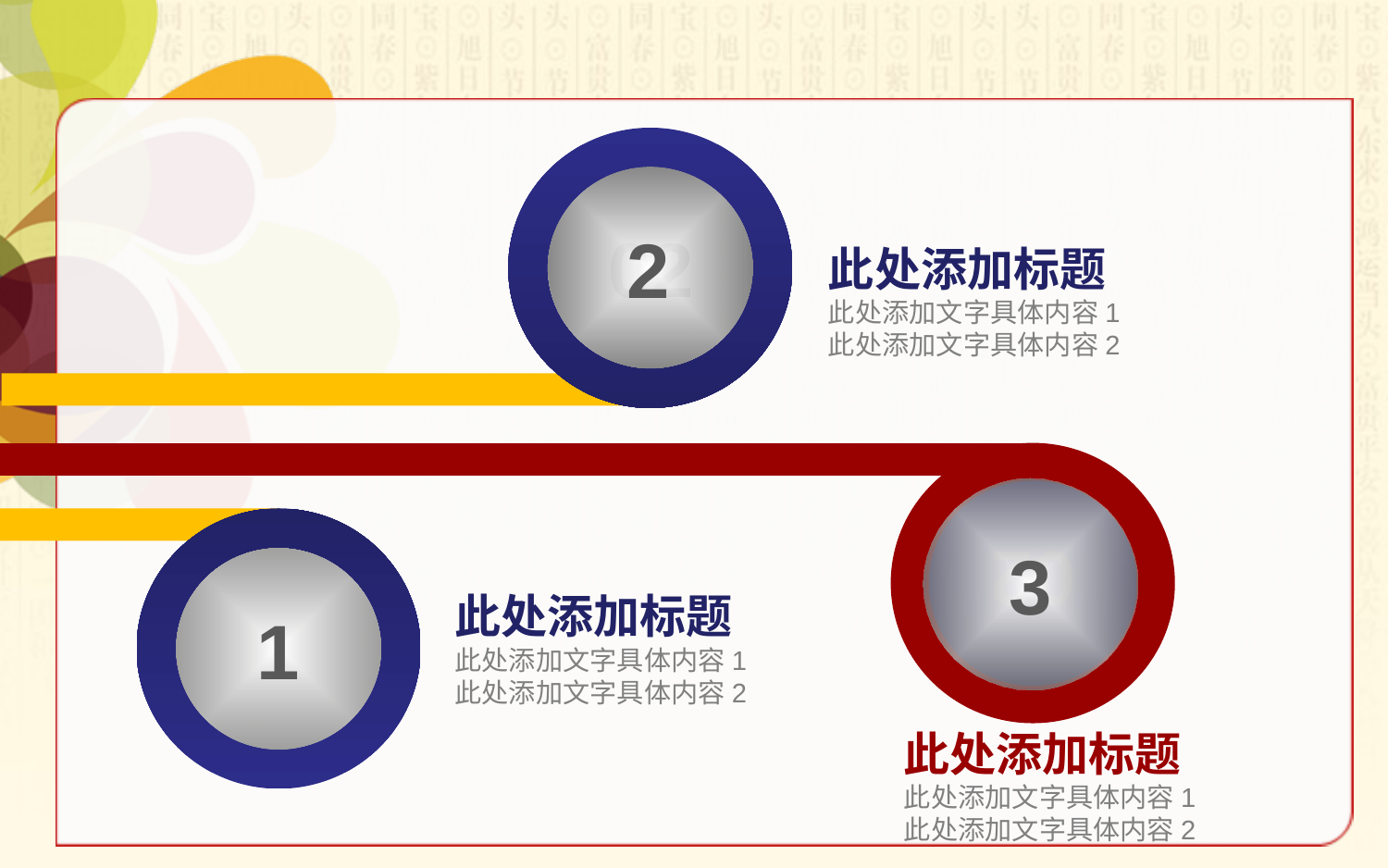

2
02
此处添加标题
此处添加文字具体内容1
此处添加文字具体内容2

02
3

1
此处添加标题
此处添加文字具体内容1
此处添加文字具体内容2
此处添加标题
此处添加文字具体内容1
此处添加文字具体内容2